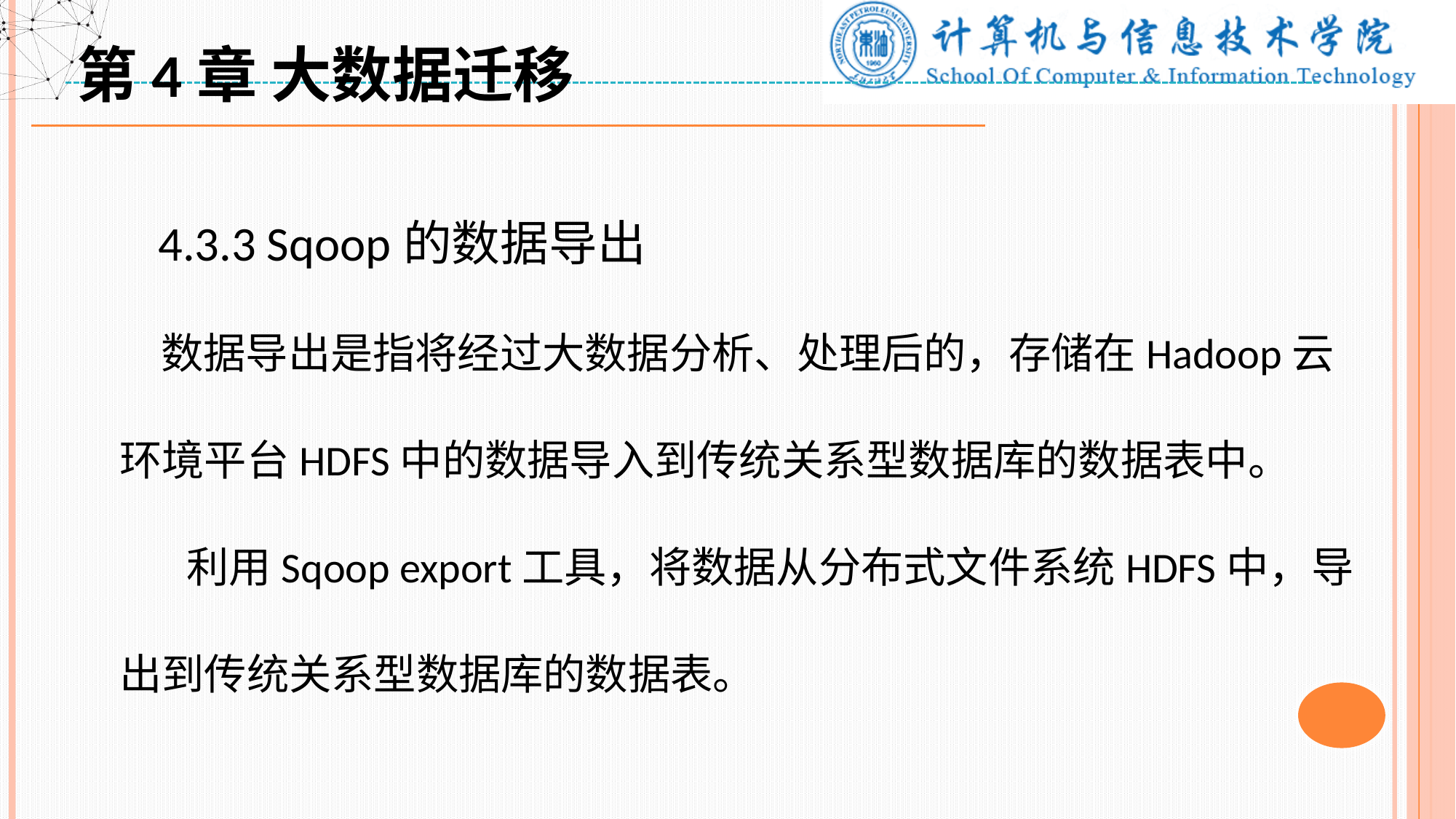

第4章 大数据迁移
    4.3.3 Sqoop的数据导出
    数据导出是指将经过大数据分析、处理后的，存储在Hadoop云环境平台HDFS中的数据导入到传统关系型数据库的数据表中。
      利用Sqoop export工具，将数据从分布式文件系统HDFS中，导出到传统关系型数据库的数据表。